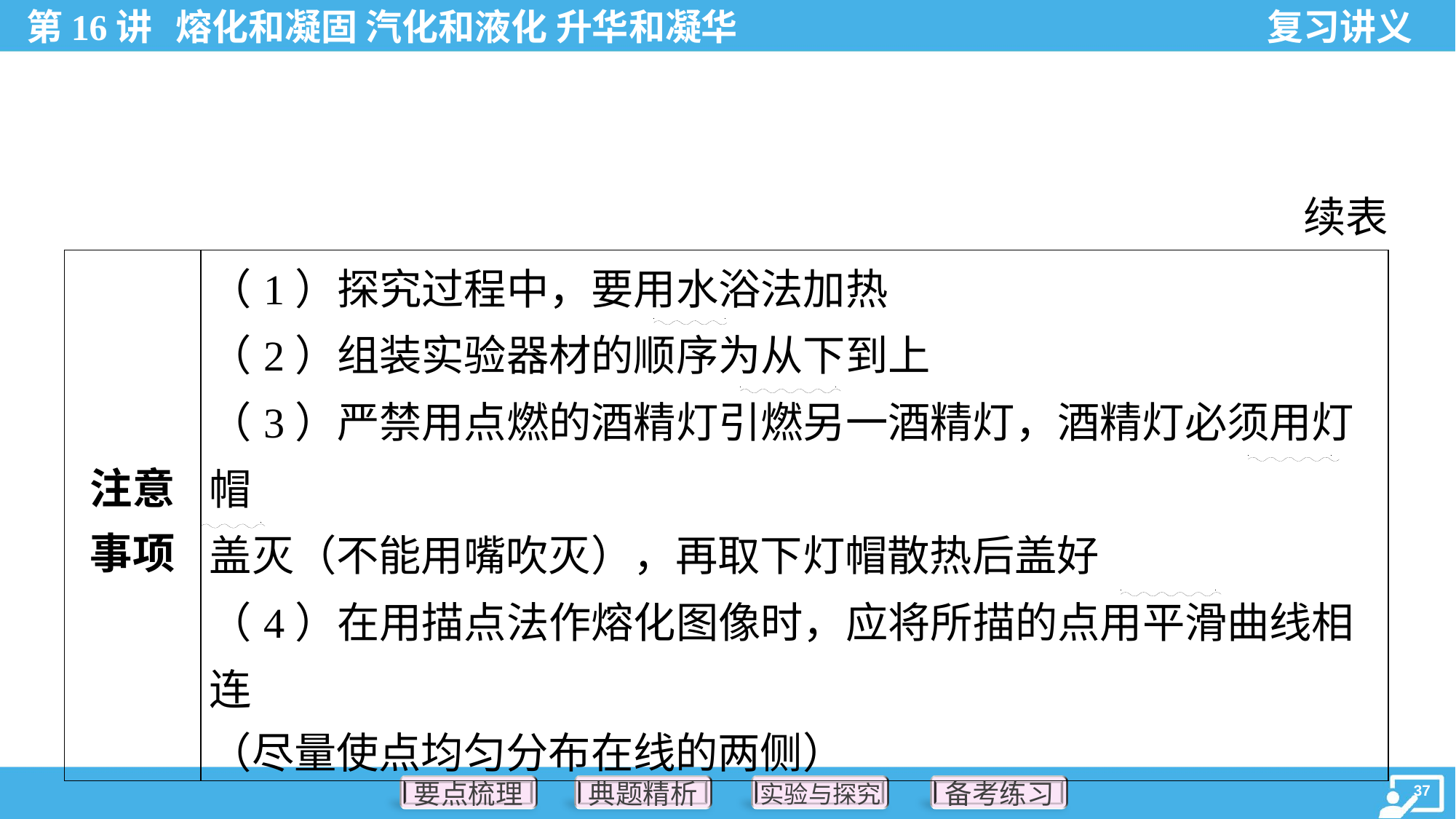

续表
| 注意 事项 | （1）探究过程中，要用水浴法加热 （2）组装实验器材的顺序为从下到上 （3）严禁用点燃的酒精灯引燃另一酒精灯，酒精灯必须用灯帽 盖灭（不能用嘴吹灭），再取下灯帽散热后盖好 （4）在用描点法作熔化图像时，应将所描的点用平滑曲线相连 （尽量使点均匀分布在线的两侧） |
| --- | --- |
.      .
.        .
.       .
.     .
.        .